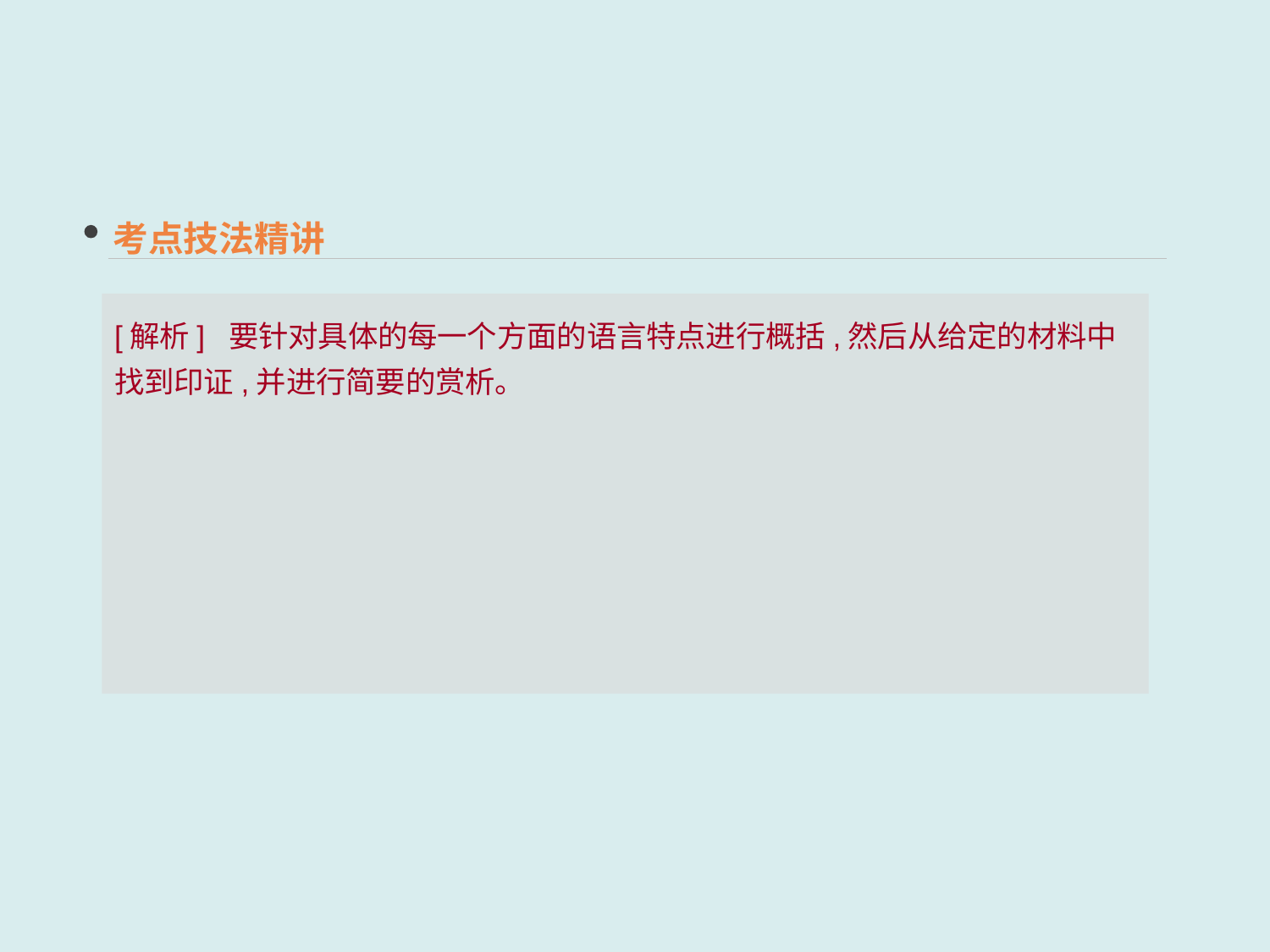

考点技法精讲

[解析]  要针对具体的每一个方面的语言特点进行概括,然后从给定的材料中找到印证,并进行简要的赏析。